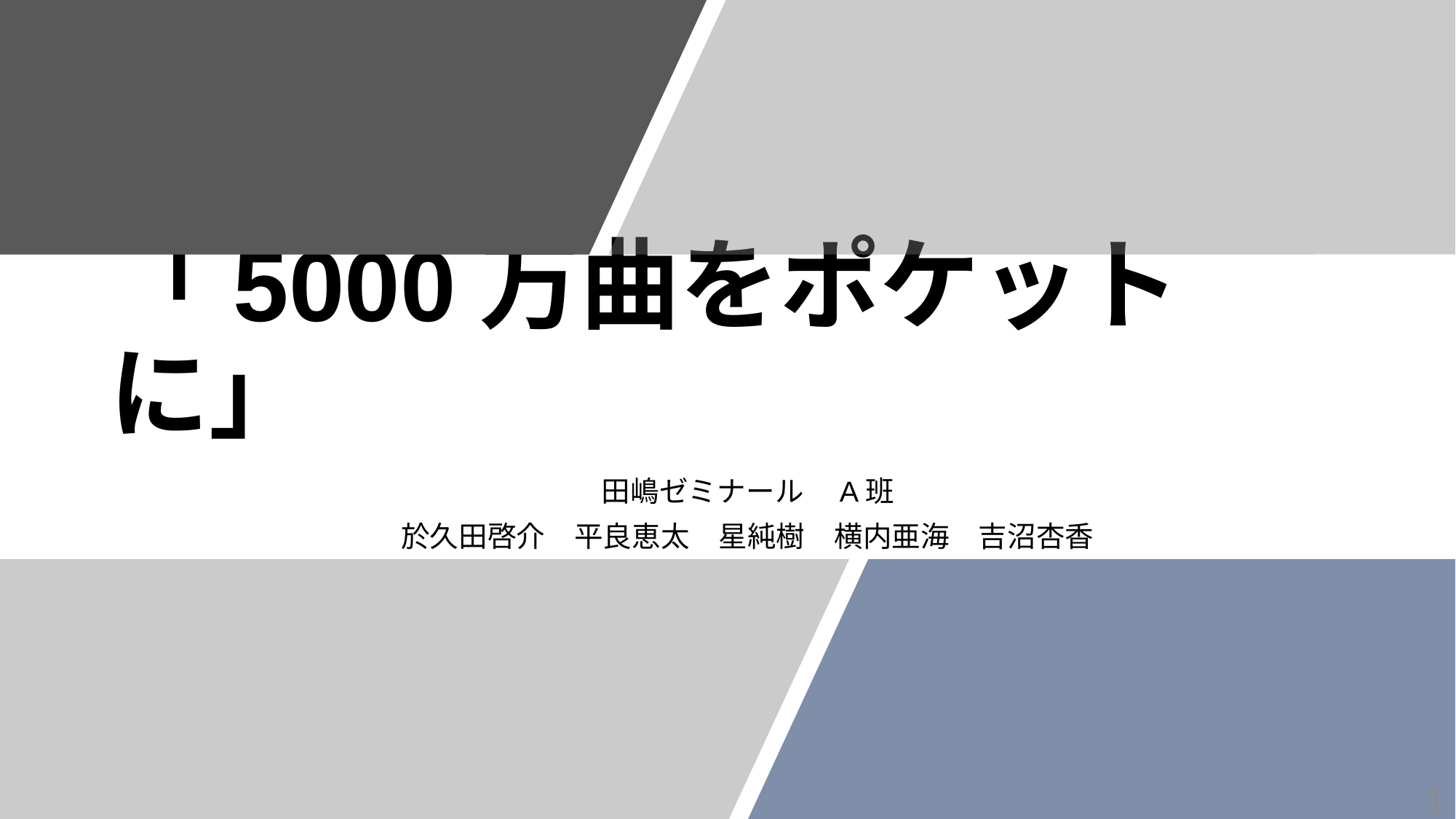

# 「5000万曲をポケットに」
田嶋ゼミナール　A班
於久田啓介　平良恵太　星純樹　横内亜海　吉沼杏香

1